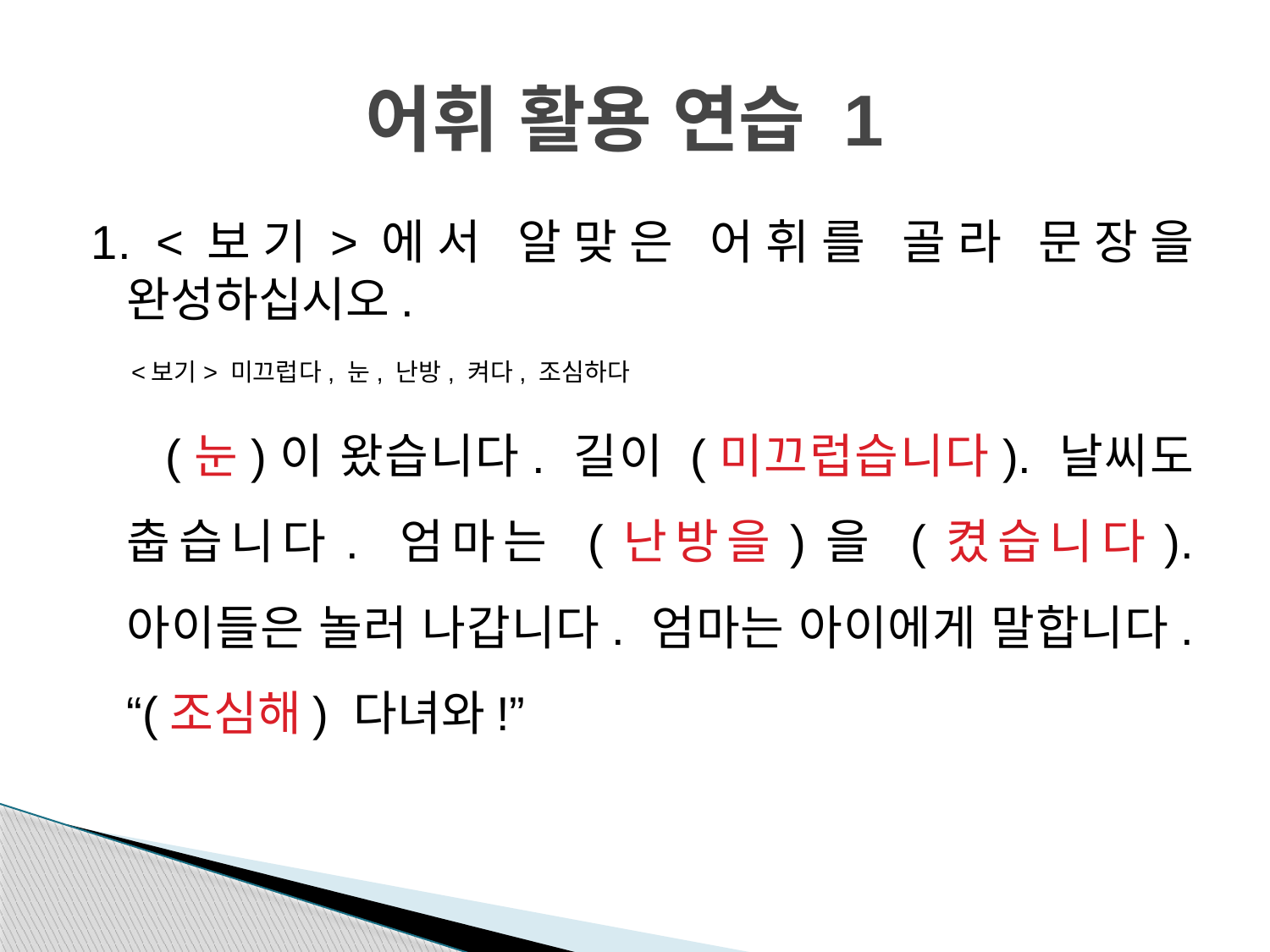

# 어휘 활용 연습 1
1. <보기>에서 알맞은 어휘를 골라 문장을 완성하십시오.
   <보기> 미끄럽다, 눈, 난방, 켜다, 조심하다
     (눈)이 왔습니다. 길이 (미끄럽습니다). 날씨도 춥습니다. 엄마는 (난방을)을 (켰습니다). 아이들은 놀러 나갑니다. 엄마는 아이에게 말합니다. “(조심해) 다녀와!”